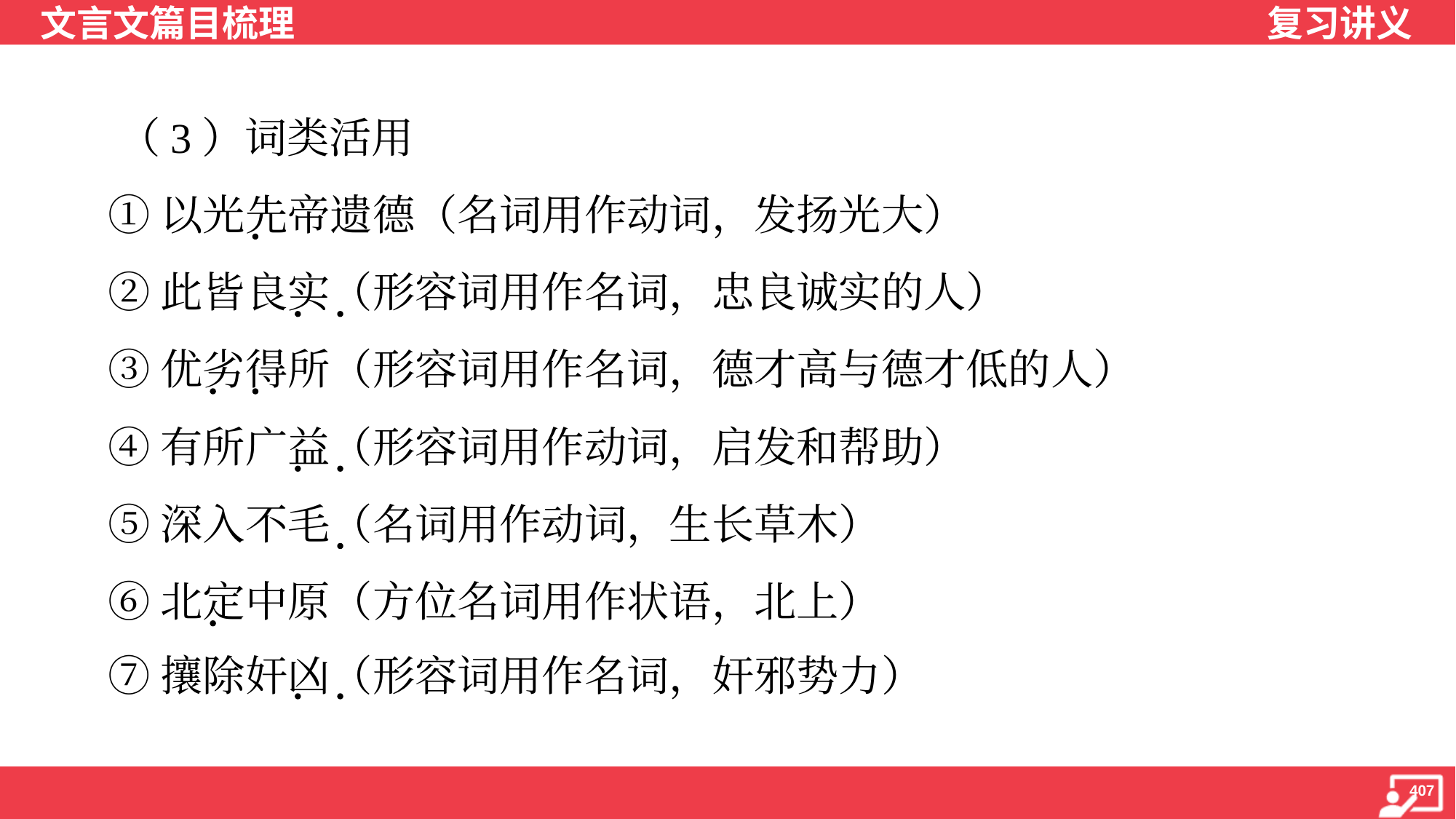

（3）词类活用
    ①以光先帝遗德（名词用作动词，发扬光大）
    ②此皆良实（形容词用作名词，忠良诚实的人）
    ③优劣得所（形容词用作名词，德才高与德才低的人）
    ④有所广益（形容词用作动词，启发和帮助）
    ⑤深入不毛（名词用作动词，生长草木）
    ⑥北定中原（方位名词用作状语，北上）
    ⑦攘除奸凶（形容词用作名词，奸邪势力）